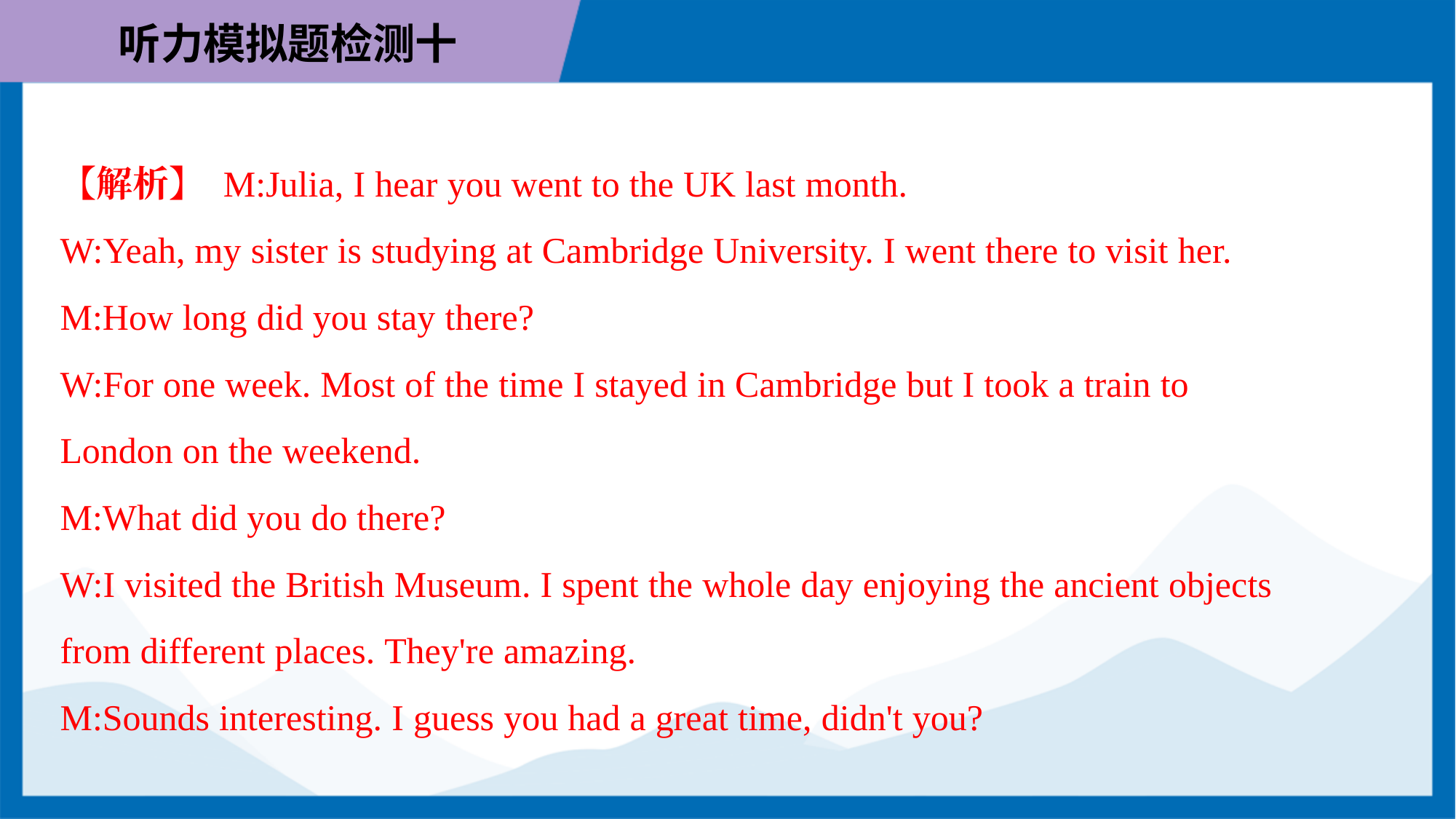

【解析】 M:Julia, I hear you went to the UK last month.
W:Yeah, my sister is studying at Cambridge University. I went there to visit her.
M:How long did you stay there?
W:For one week. Most of the time I stayed in Cambridge but I took a train to
London on the weekend.
M:What did you do there?
W:I visited the British Museum. I spent the whole day enjoying the ancient objects
from different places. They're amazing.
M:Sounds interesting. I guess you had a great time, didn't you?